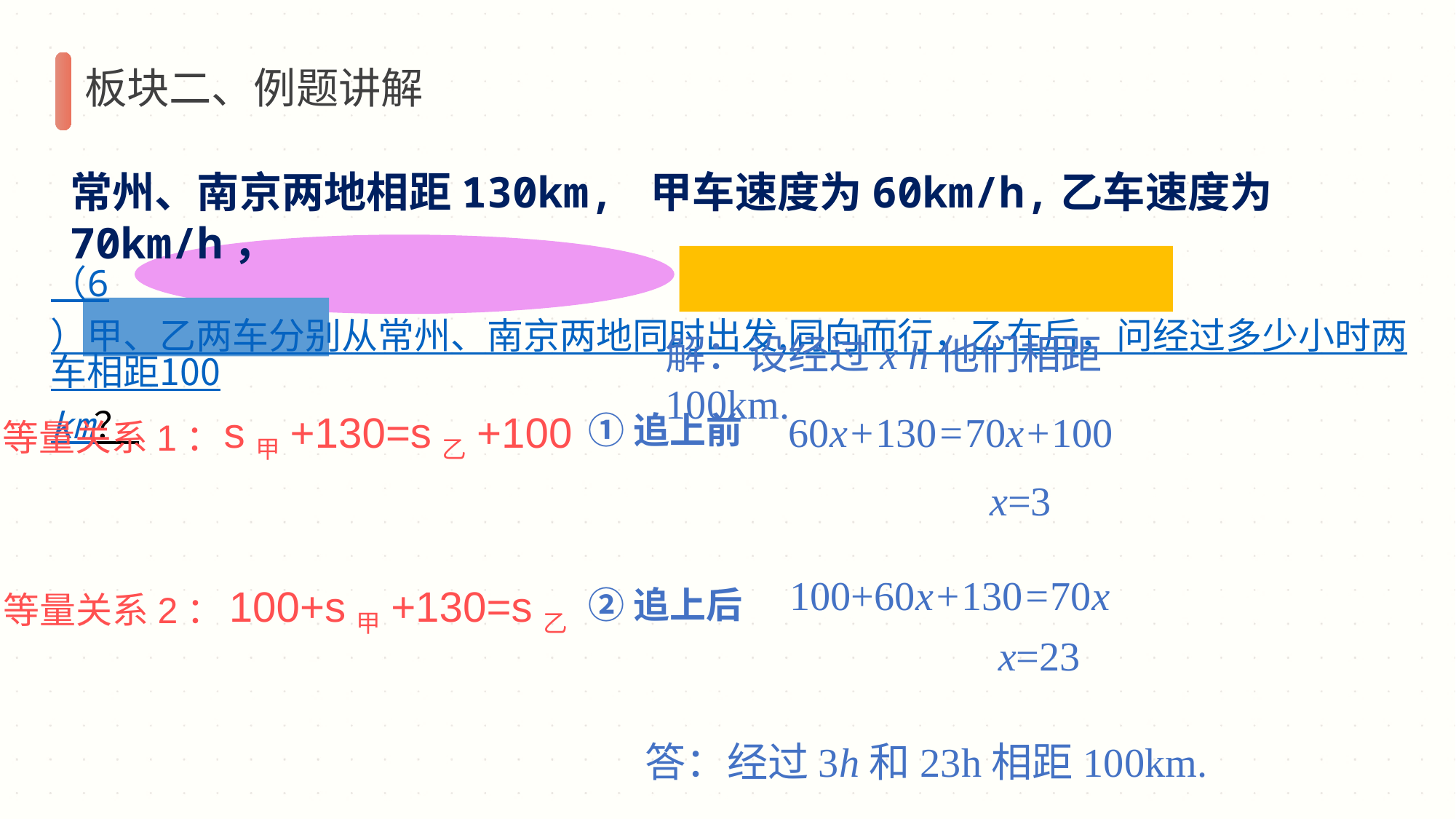

板块二、例题讲解

常州、南京两地相距130km, 甲车速度为60km/h,乙车速度为70km/h，

（6）甲、乙两车分别从常州、南京两地同时出发,同向而行，乙在后，问经过多少小时两车相距100km？

解：设经过x h他们相距100km.
s甲+130=s乙+100
60x+130=70x+100
①追上前
等量关系1：
            x=3
100+60x+130=70x
100+s甲+130=s乙
②追上后
等量关系2：
            x=23
答：经过3h和23h相距100km.